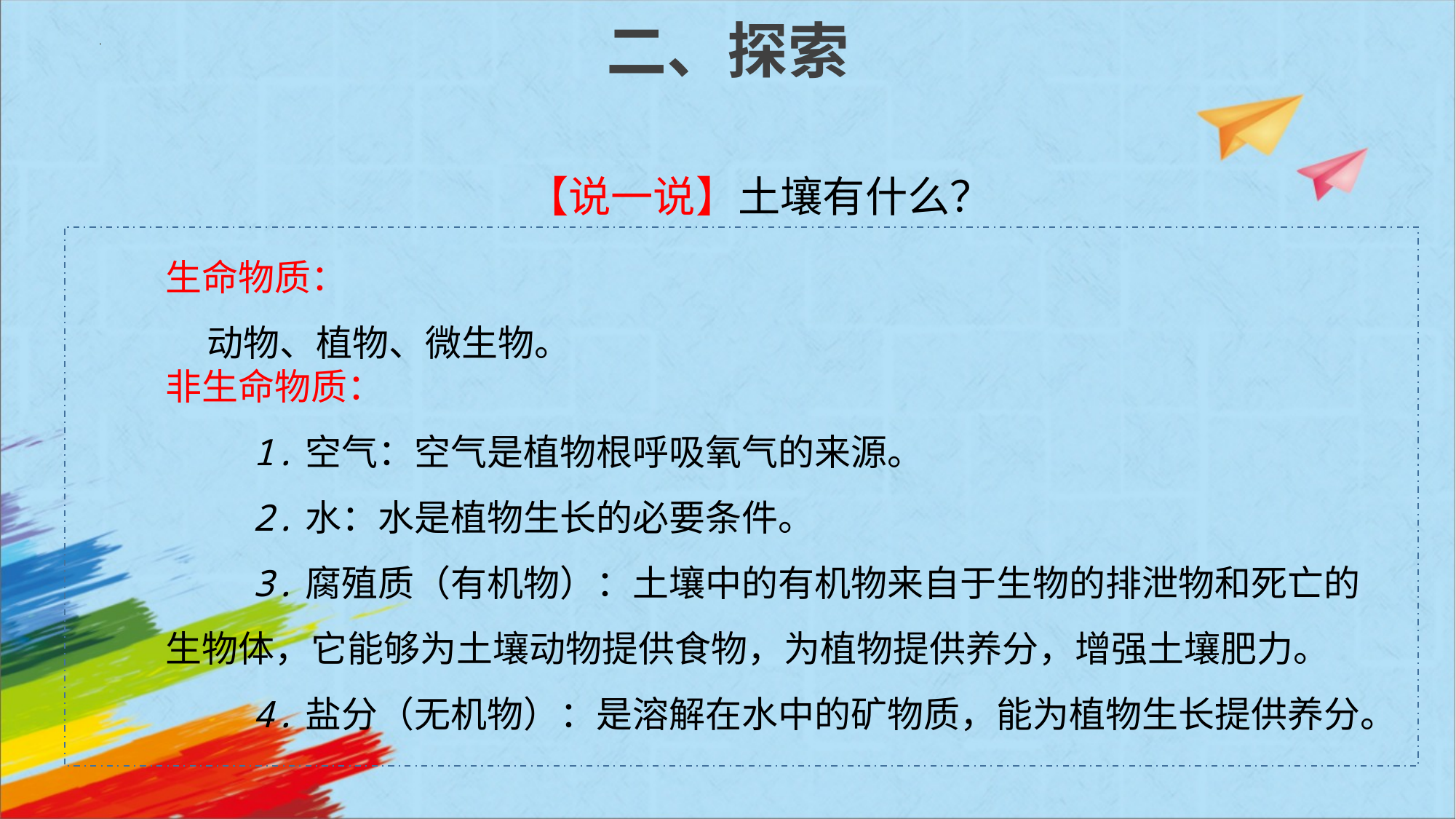

# 二、探索
【说一说】土壤有什么？

生命物质：
    动物、植物、微生物。
非生命物质：
    1.空气：空气是植物根呼吸氧气的来源。
    2.水：水是植物生长的必要条件。
    3.腐殖质（有机物）：土壤中的有机物来自于生物的排泄物和死亡的生物体，它能够为土壤动物提供食物，为植物提供养分，增强土壤肥力。
    4.盐分（无机物）：是溶解在水中的矿物质，能为植物生长提供养分。